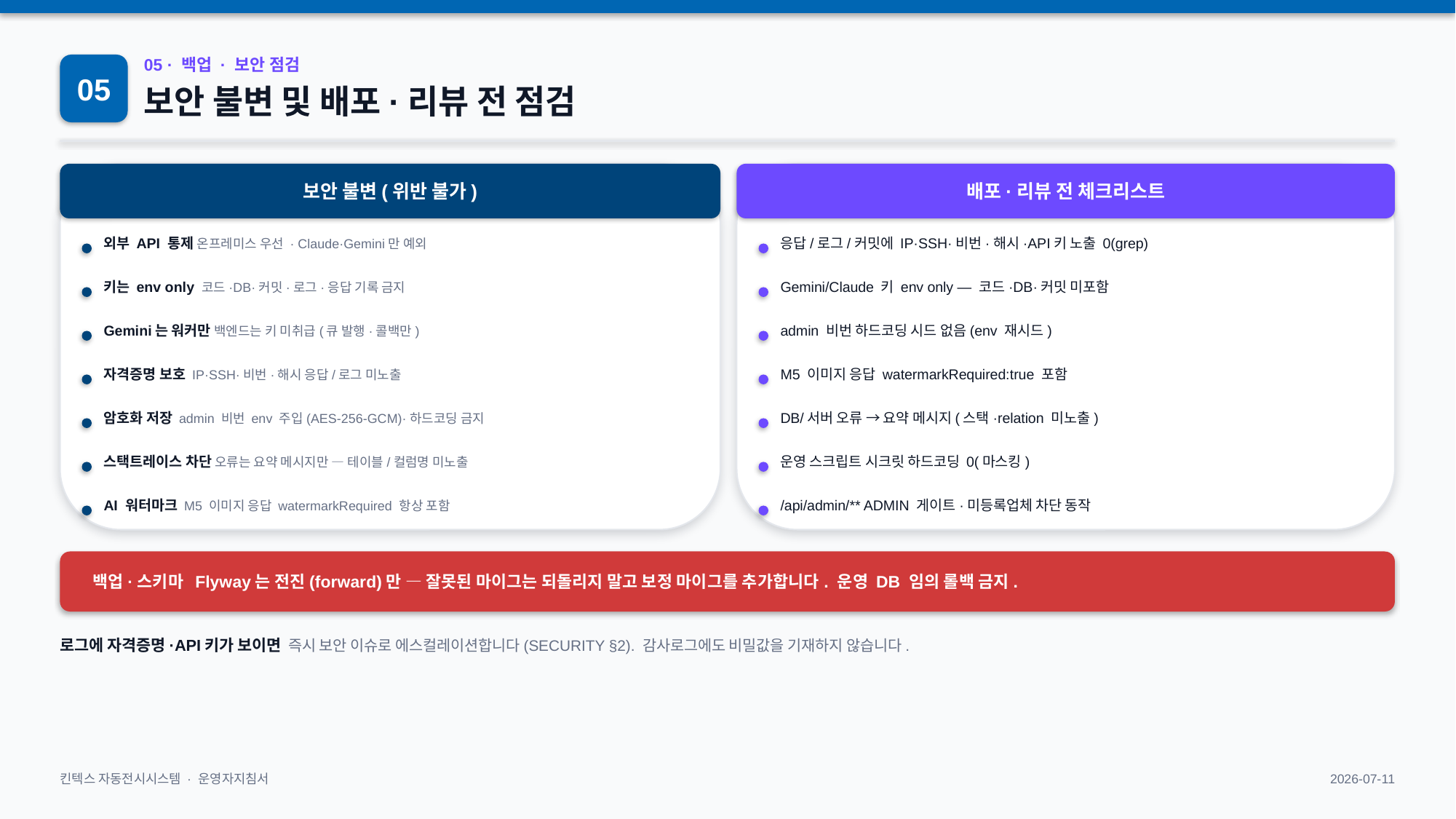

05
05 · 백업 · 보안 점검
보안 불변 및 배포·리뷰 전 점검

보안 불변(위반 불가)

배포·리뷰 전 체크리스트
외부 API 통제 온프레미스 우선 · Claude·Gemini만 예외
응답/로그/커밋에 IP·SSH·비번·해시·API키 노출 0(grep)

키는 env only 코드·DB·커밋·로그·응답 기록 금지
Gemini/Claude 키 env only — 코드·DB·커밋 미포함

Gemini는 워커만 백엔드는 키 미취급(큐 발행·콜백만)
admin 비번 하드코딩 시드 없음(env 재시드)

자격증명 보호 IP·SSH·비번·해시 응답/로그 미노출
M5 이미지 응답 watermarkRequired:true 포함

암호화 저장 admin 비번 env 주입(AES-256-GCM)·하드코딩 금지
DB/서버 오류 → 요약 메시지(스택·relation 미노출)

스택트레이스 차단 오류는 요약 메시지만 — 테이블/컬럼명 미노출
운영 스크립트 시크릿 하드코딩 0(마스킹)

AI 워터마크 M5 이미지 응답 watermarkRequired 항상 포함
/api/admin/** ADMIN 게이트·미등록업체 차단 동작

백업·스키마  Flyway는 전진(forward)만 — 잘못된 마이그는 되돌리지 말고 보정 마이그를 추가합니다. 운영 DB 임의 롤백 금지.
로그에 자격증명·API키가 보이면  즉시 보안 이슈로 에스컬레이션합니다(SECURITY §2). 감사로그에도 비밀값을 기재하지 않습니다.
킨텍스 자동전시시스템 · 운영자지침서
2026-07-11